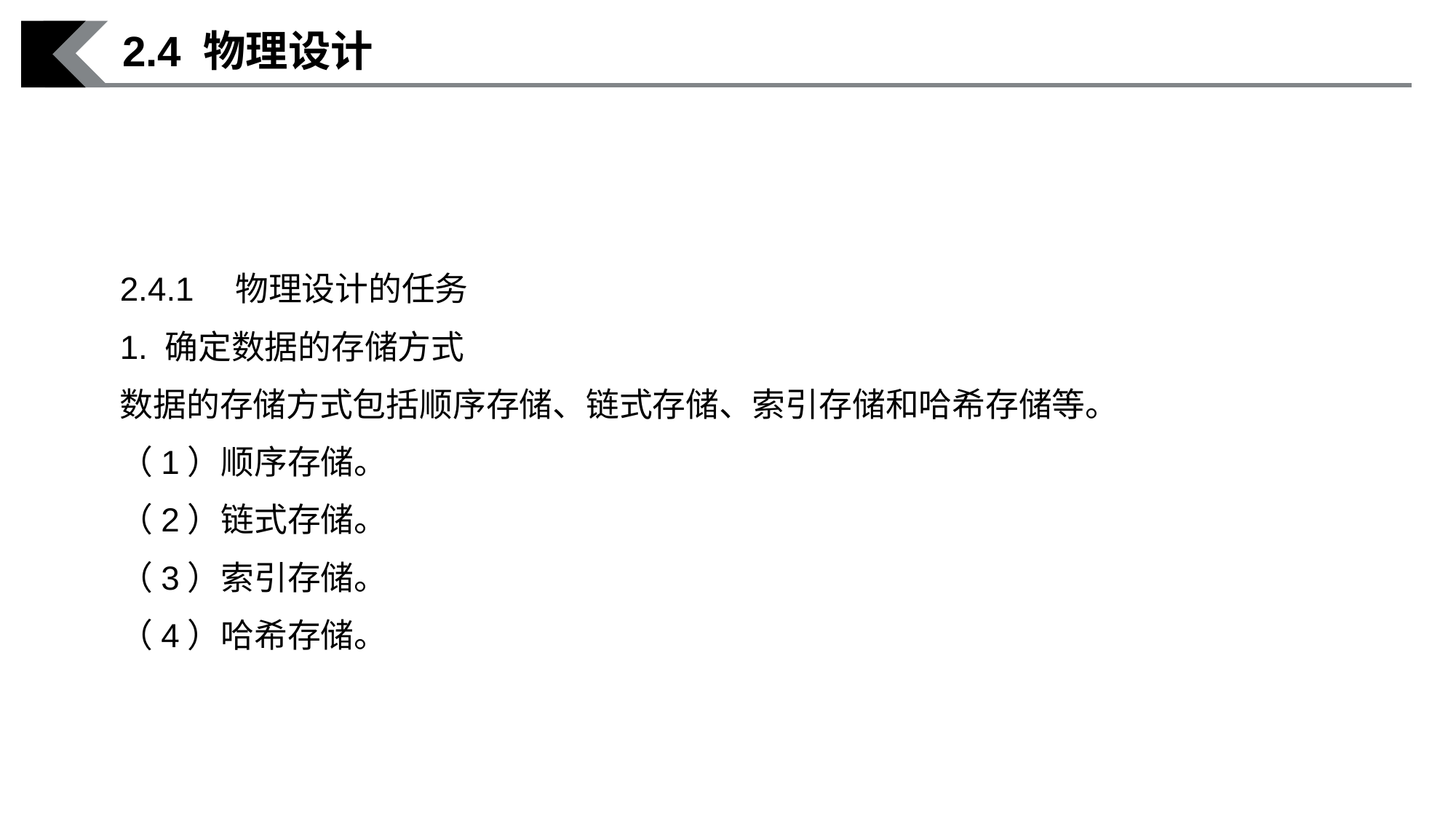

2.4 物理设计
2.4.1　物理设计的任务
1. 确定数据的存储方式
数据的存储方式包括顺序存储、链式存储、索引存储和哈希存储等。
（1）顺序存储。
（2）链式存储。
（3）索引存储。
（4）哈希存储。